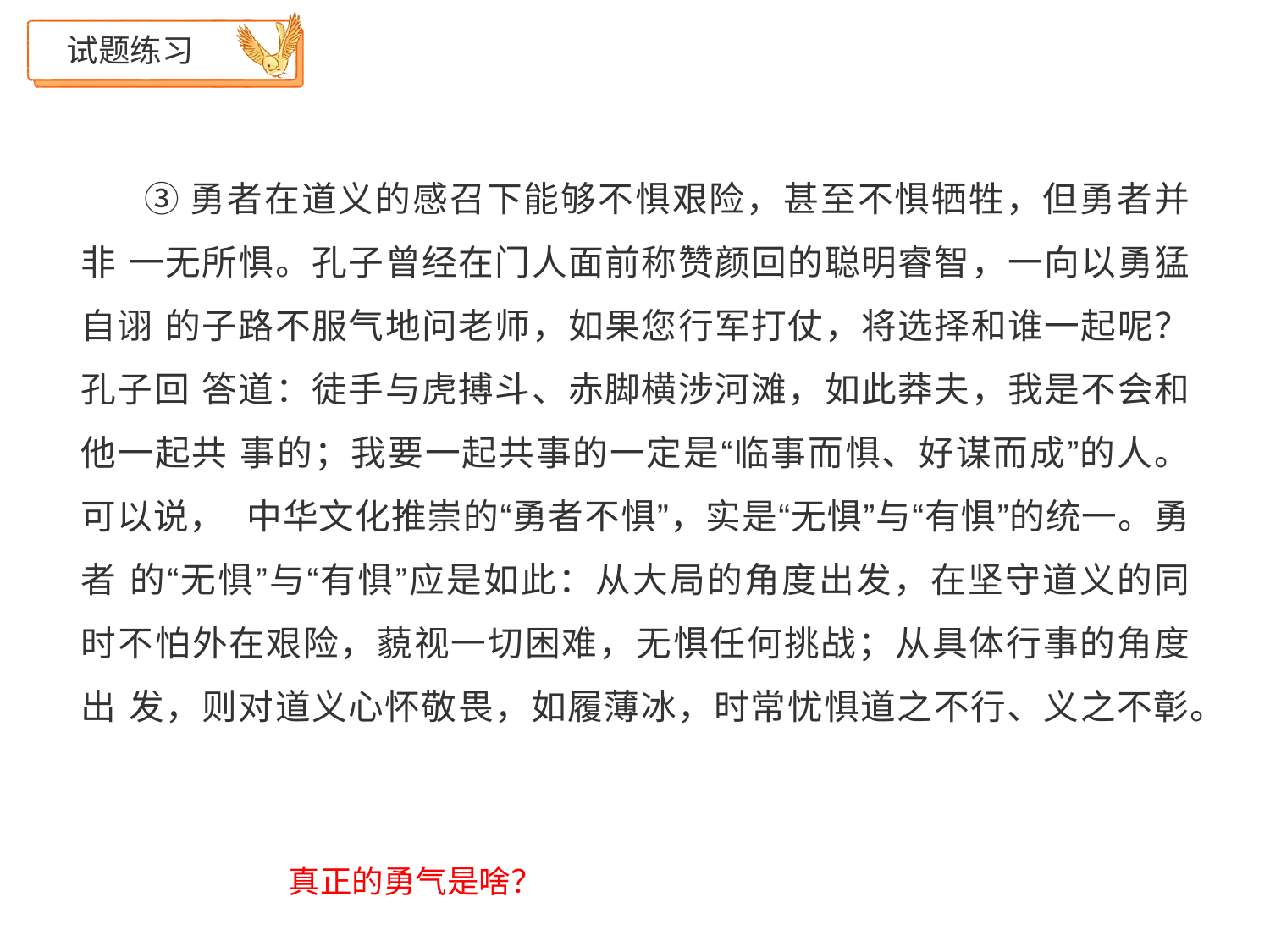

# 试题练习
③勇者在道义的感召下能够不惧艰险，甚至不惧牺牲，但勇者并非 一无所惧。孔子曾经在门人面前称赞颜回的聪明睿智，一向以勇猛自诩 的子路不服气地问老师，如果您行军打仗，将选择和谁一起呢？孔子回 答道：徒手与虎搏斗、赤脚横涉河滩，如此莽夫，我是不会和他一起共 事的；我要一起共事的一定是“临事而惧、好谋而成”的人。可以说，  中华文化推崇的“勇者不惧”，实是“无惧”与“有惧”的统一。勇者 的“无惧”与“有惧”应是如此：从大局的角度出发，在坚守道义的同 时不怕外在艰险，藐视一切困难，无惧任何挑战；从具体行事的角度出 发，则对道义心怀敬畏，如履薄冰，时常忧惧道之不行、义之不彰。
真正的勇气是啥？